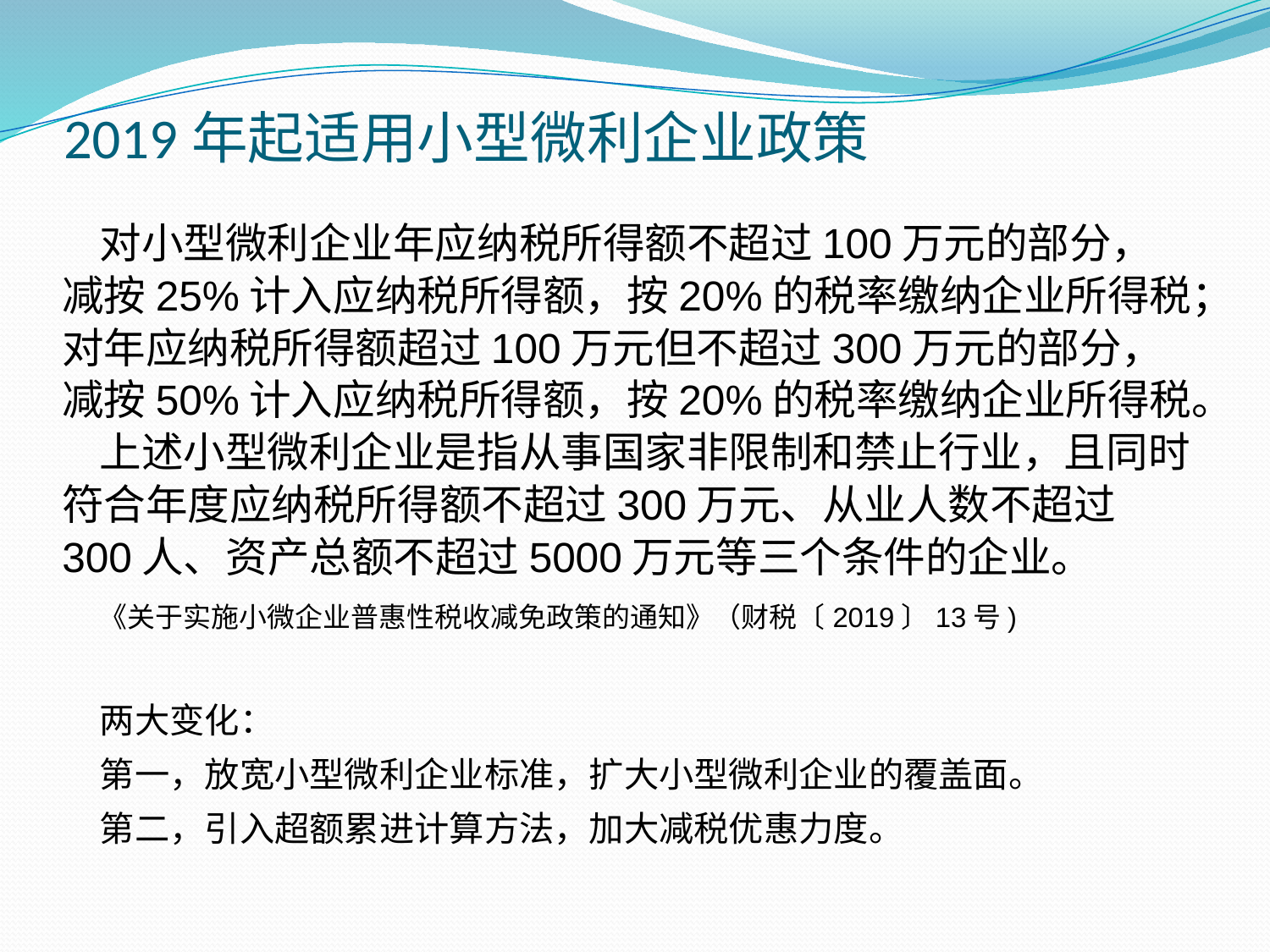

# 2019年起适用小型微利企业政策
对小型微利企业年应纳税所得额不超过100万元的部分，减按25%计入应纳税所得额，按20%的税率缴纳企业所得税；对年应纳税所得额超过100万元但不超过300万元的部分，减按50%计入应纳税所得额，按20%的税率缴纳企业所得税。
上述小型微利企业是指从事国家非限制和禁止行业，且同时符合年度应纳税所得额不超过300万元、从业人数不超过300人、资产总额不超过5000万元等三个条件的企业。
《关于实施小微企业普惠性税收减免政策的通知》（财税〔2019〕13号)

两大变化：
第一，放宽小型微利企业标准，扩大小型微利企业的覆盖面。
第二，引入超额累进计算方法，加大减税优惠力度。